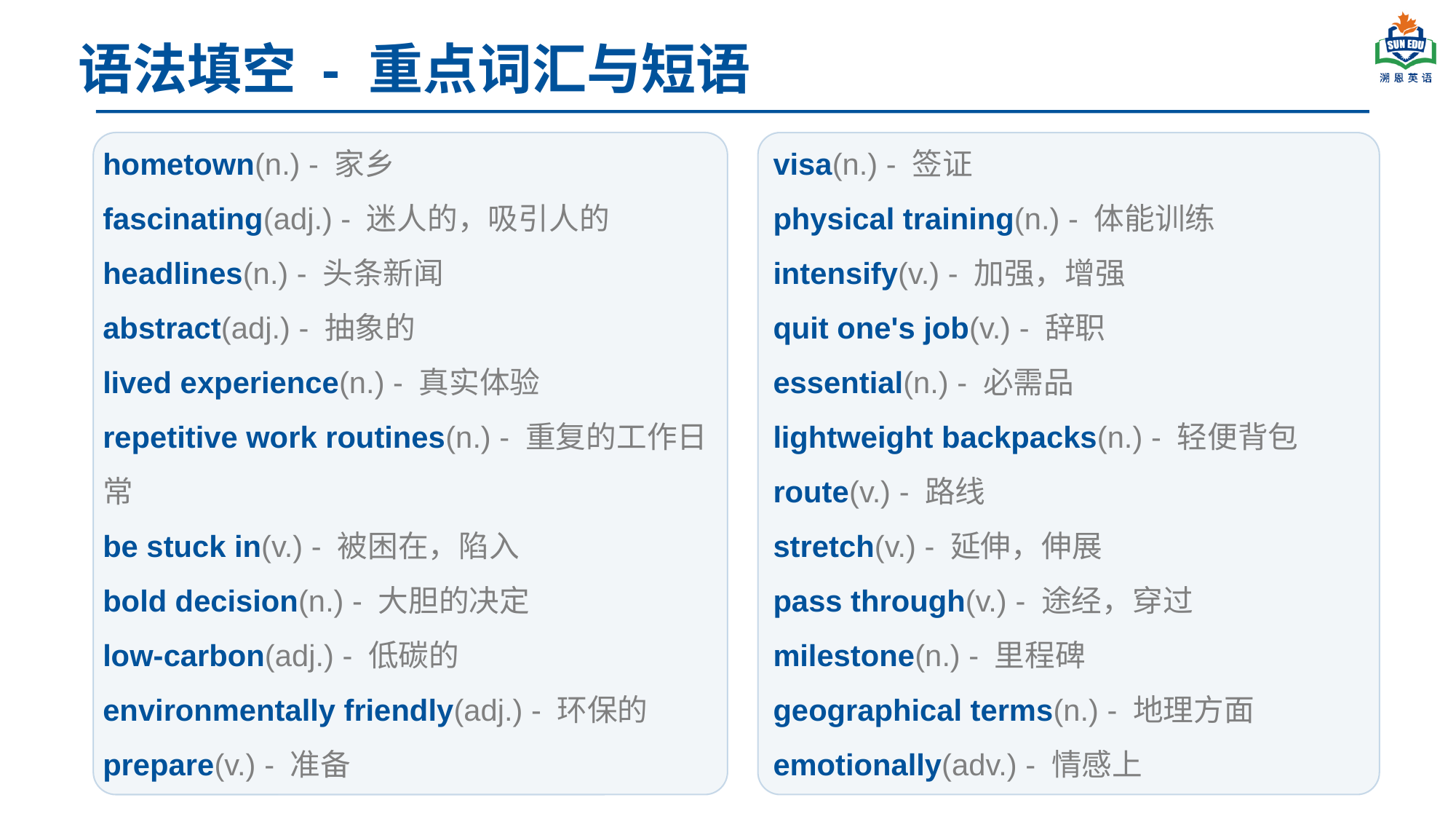

语法填空 - 重点词汇与短语

hometown(n.) - 家乡
fascinating(adj.) - 迷人的，吸引人的
headlines(n.) - 头条新闻
abstract(adj.) - 抽象的
lived experience(n.) - 真实体验
repetitive work routines(n.) - 重复的工作日常
be stuck in(v.) - 被困在，陷入
bold decision(n.) - 大胆的决定
low-carbon(adj.) - 低碳的
environmentally friendly(adj.) - 环保的
prepare(v.) - 准备
visa(n.) - 签证
physical training(n.) - 体能训练
intensify(v.) - 加强，增强
quit one's job(v.) - 辞职
essential(n.) - 必需品
lightweight backpacks(n.) - 轻便背包
route(v.) - 路线
stretch(v.) - 延伸，伸展
pass through(v.) - 途经，穿过
milestone(n.) - 里程碑
geographical terms(n.) - 地理方面
emotionally(adv.) - 情感上